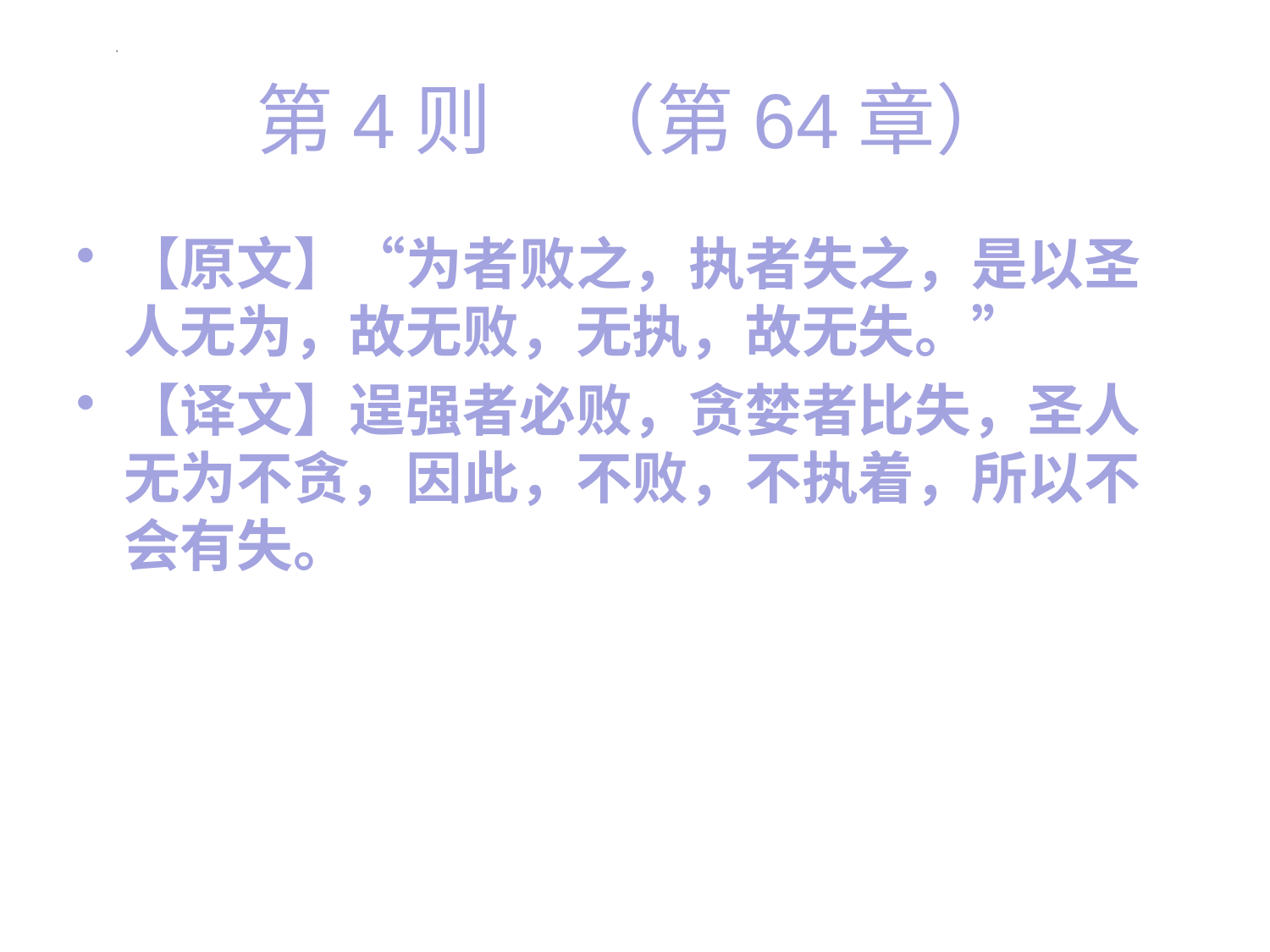

# 第4则     （第64章）
【原文】“为者败之，执者失之，是以圣人无为，故无败，无执，故无失。”
【译文】逞强者必败，贪婪者比失，圣人无为不贪，因此，不败，不执着，所以不会有失。